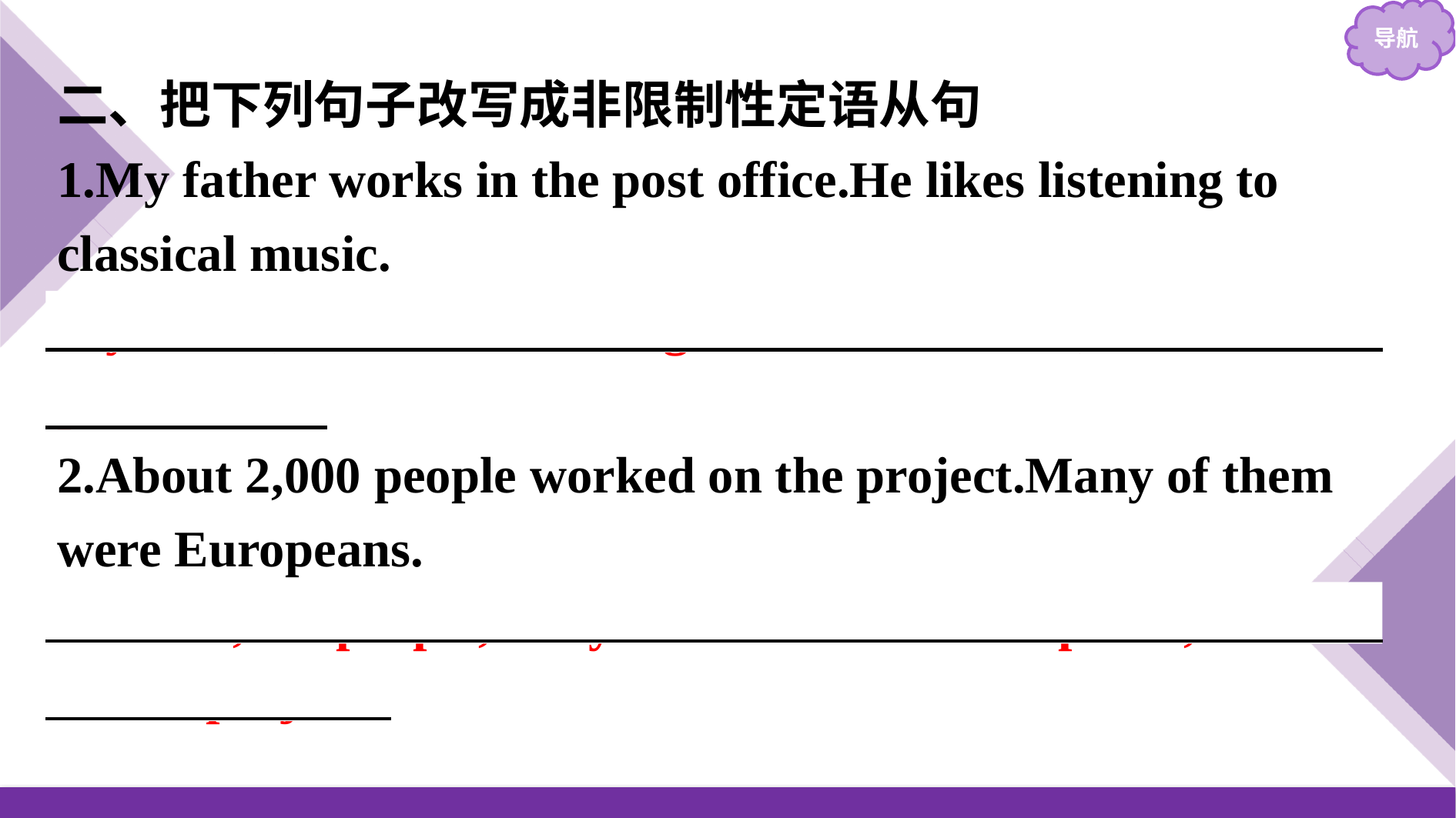

二、把下列句子改写成非限制性定语从句
1.My father works in the post office.He likes listening to classical music.
My father,who likes listening to classical music,works in the post office.
2.About 2,000 people worked on the project.Many of them were Europeans.
About 2,000 people,many of whom were Europeans,worked on the project.